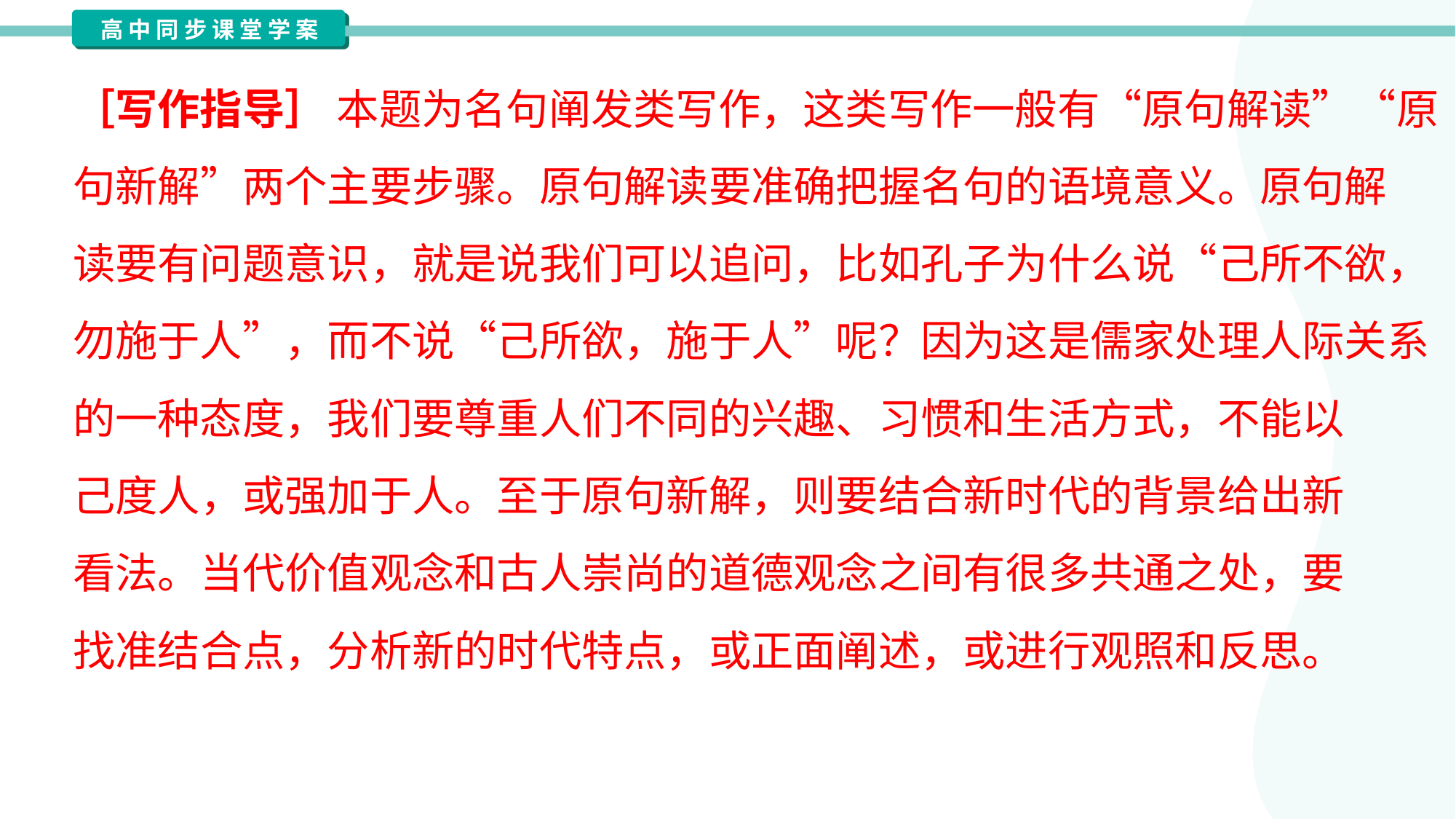

［写作指导］ 本题为名句阐发类写作，这类写作一般有“原句解读”“原
句新解”两个主要步骤。原句解读要准确把握名句的语境意义。原句解
读要有问题意识，就是说我们可以追问，比如孔子为什么说“己所不欲，
勿施于人”，而不说“己所欲，施于人”呢？因为这是儒家处理人际关系
的一种态度，我们要尊重人们不同的兴趣、习惯和生活方式，不能以
己度人，或强加于人。至于原句新解，则要结合新时代的背景给出新
看法。当代价值观念和古人崇尚的道德观念之间有很多共通之处，要
找准结合点，分析新的时代特点，或正面阐述，或进行观照和反思。